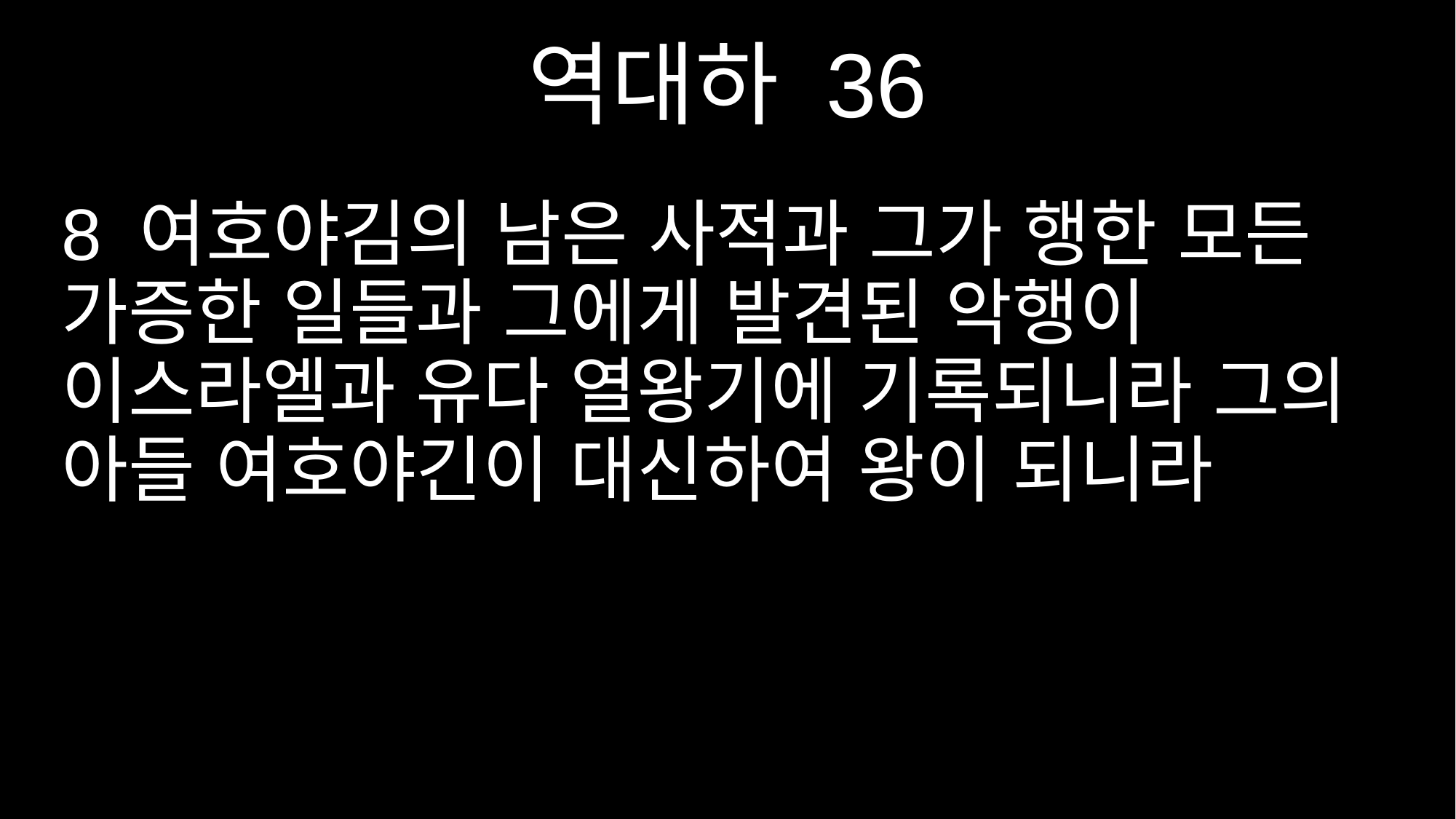

역대하 36
8 여호야김의 남은 사적과 그가 행한 모든 가증한 일들과 그에게 발견된 악행이 이스라엘과 유다 열왕기에 기록되니라 그의 아들 여호야긴이 대신하여 왕이 되니라